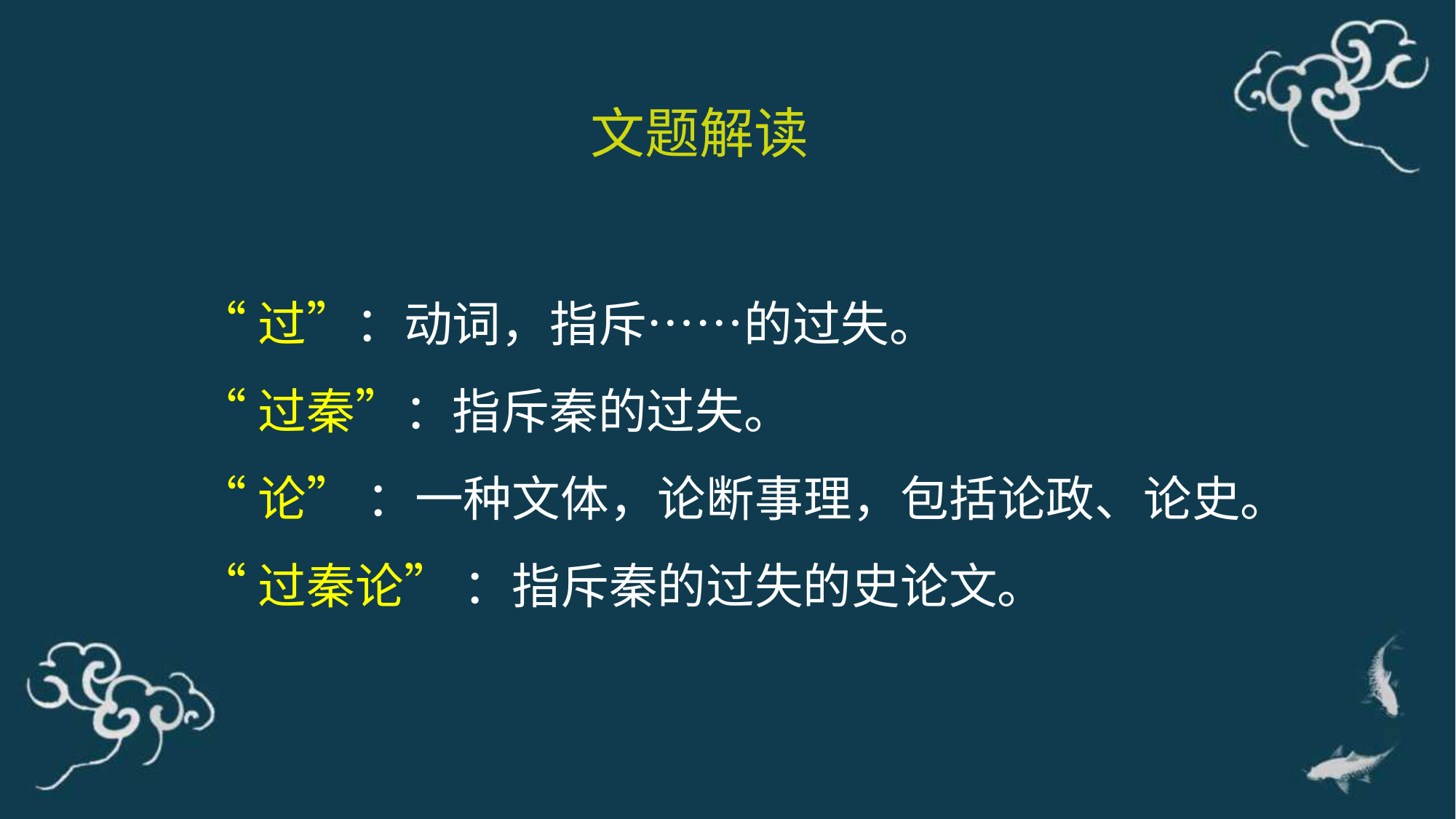

文题解读
“过”：动词，指斥……的过失。
“过秦”：指斥秦的过失。
“论” ：一种文体，论断事理，包括论政、论史。
“过秦论” ：指斥秦的过失的史论文。